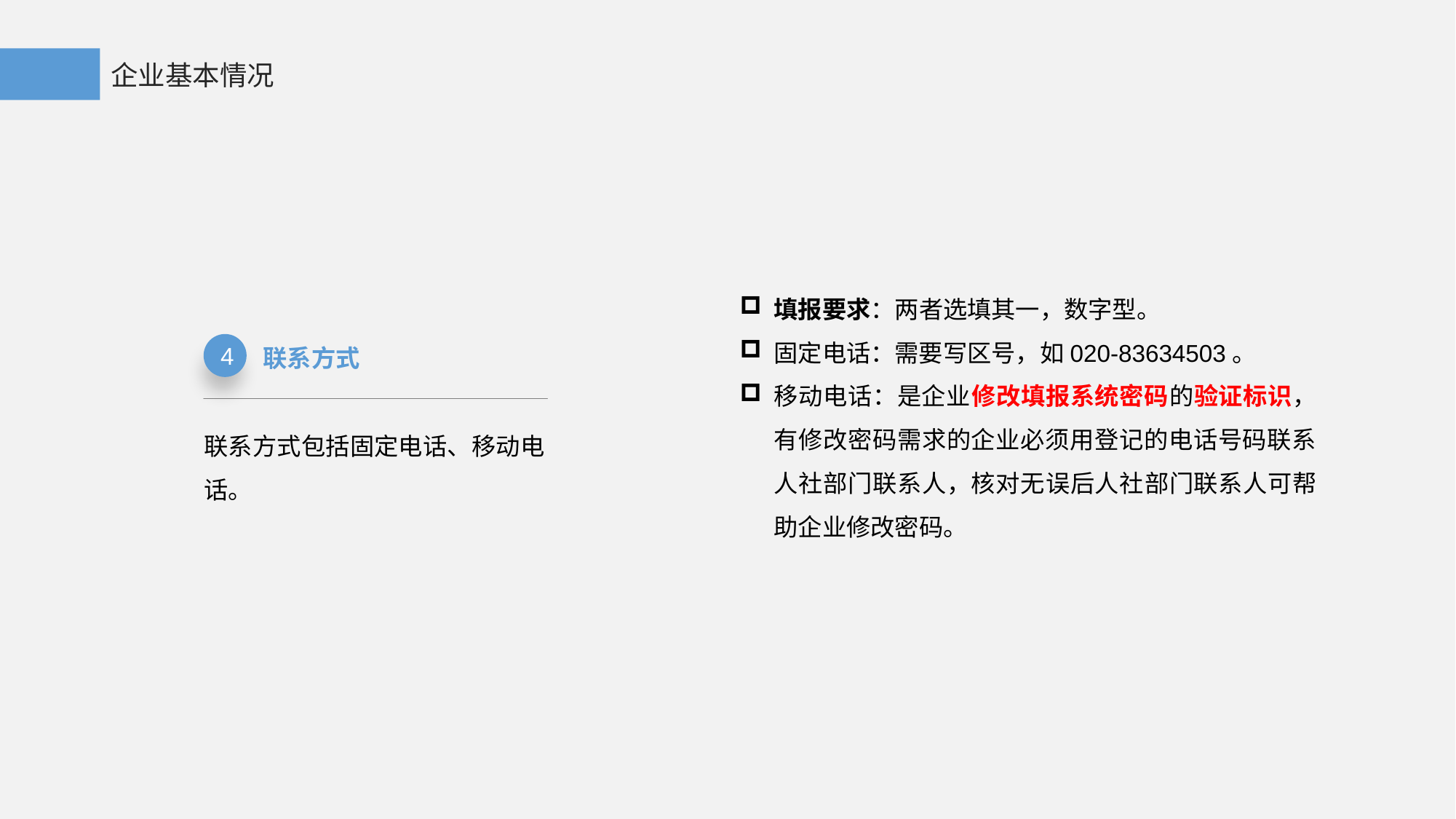

企业基本情况
填报要求：两者选填其一，数字型。
固定电话：需要写区号，如020-83634503。
移动电话：是企业修改填报系统密码的验证标识，有修改密码需求的企业必须用登记的电话号码联系人社部门联系人，核对无误后人社部门联系人可帮助企业修改密码。
4
联系方式
联系方式包括固定电话、移动电话。

11